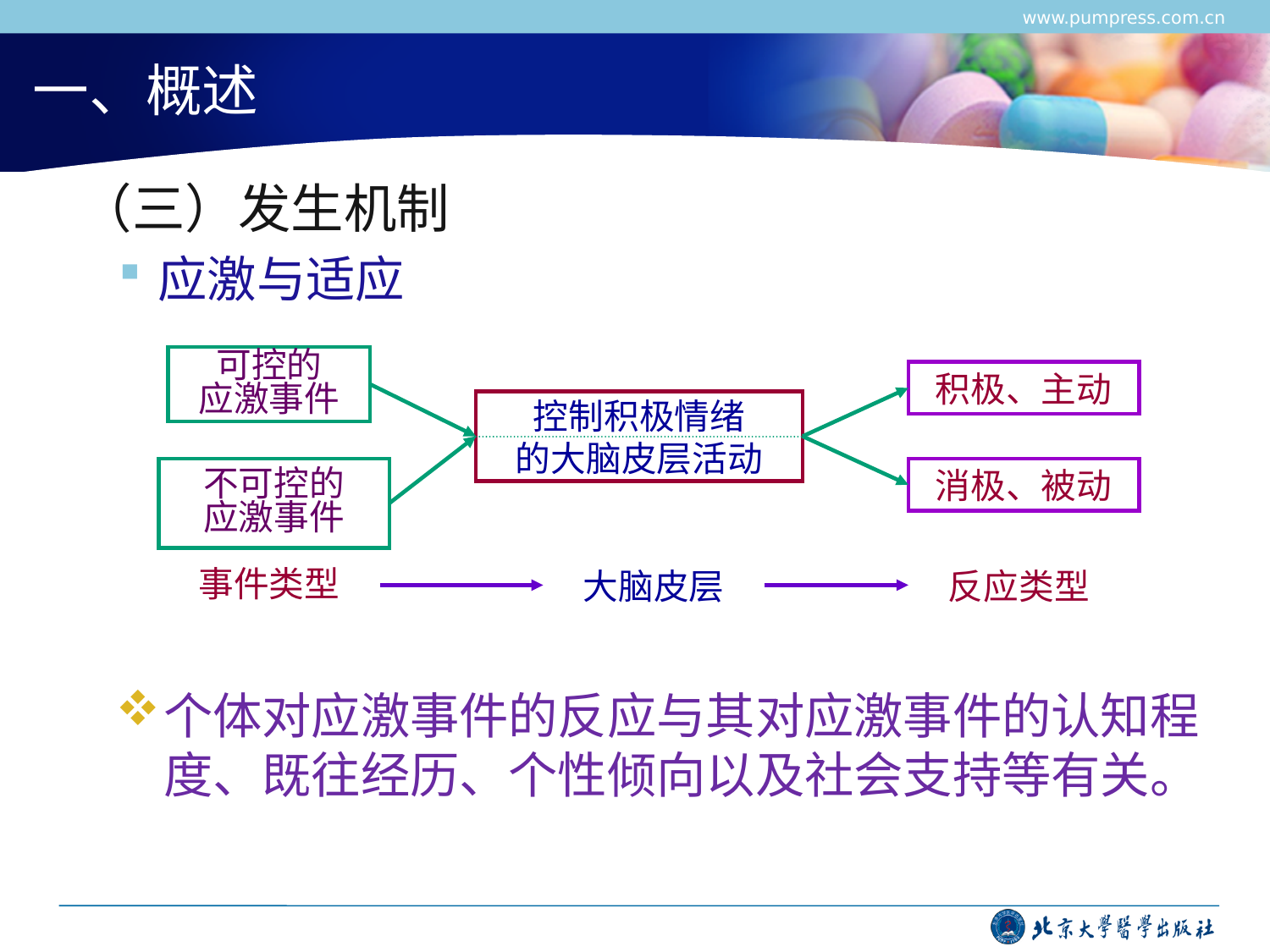

www.pumpress.com.cn
# 一、概述
 （三）发生机制
应激与适应

可控的
应激事件
积极、主动
控制积极情绪
的大脑皮层活动
不可控的
应激事件
消极、被动
事件类型
大脑皮层
反应类型
个体对应激事件的反应与其对应激事件的认知程度、既往经历、个性倾向以及社会支持等有关。